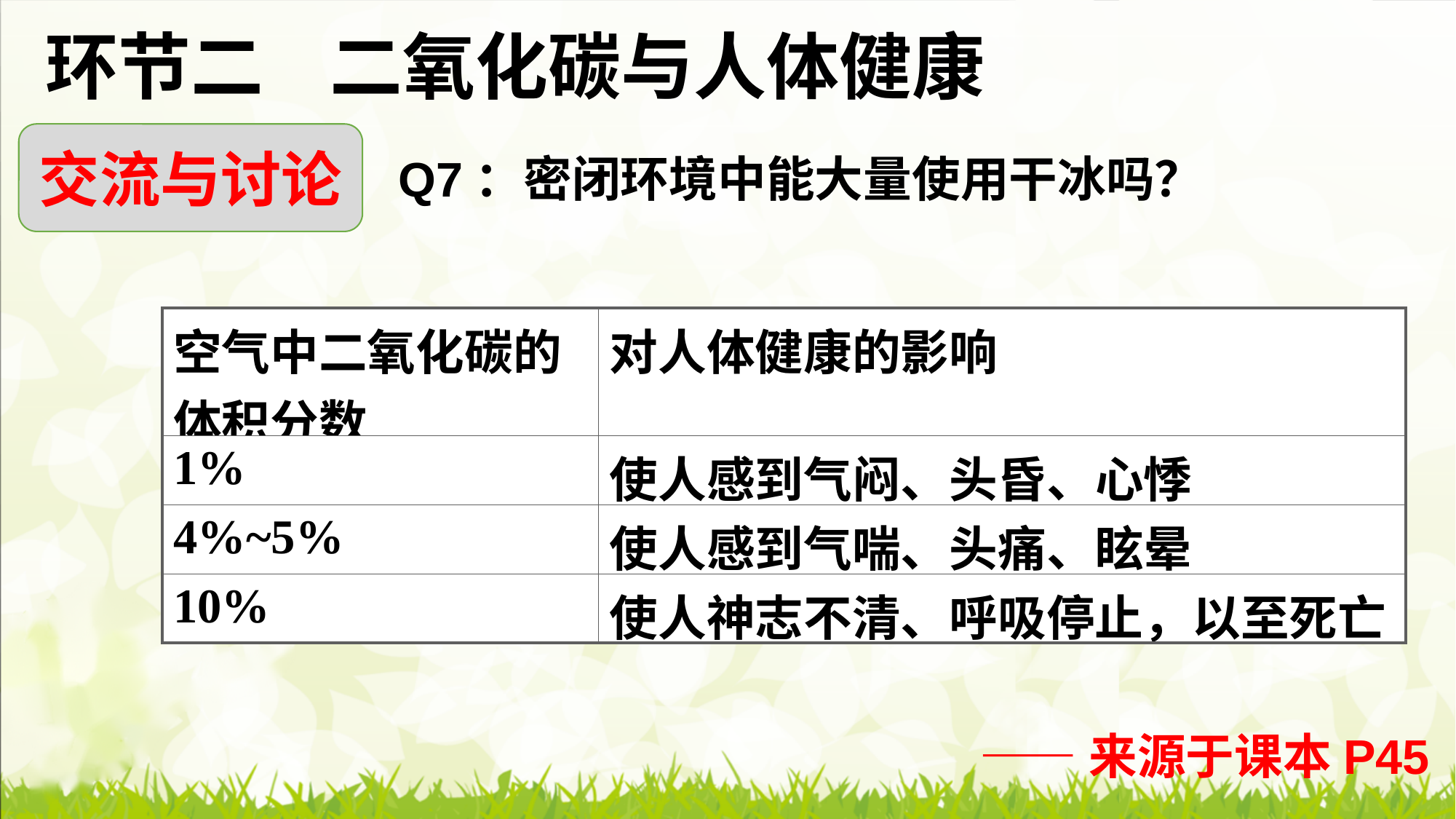

环节二    二氧化碳与人体健康
交流与讨论
Q7：密闭环境中能大量使用干冰吗？
| 空气中二氧化碳的体积分数 | 对人体健康的影响 |
| --- | --- |
| 1% | 使人感到气闷、头昏、心悸 |
| 4%~5% | 使人感到气喘、头痛、眩晕 |
| 10% | 使人神志不清、呼吸停止，以至死亡 |
——来源于课本P45